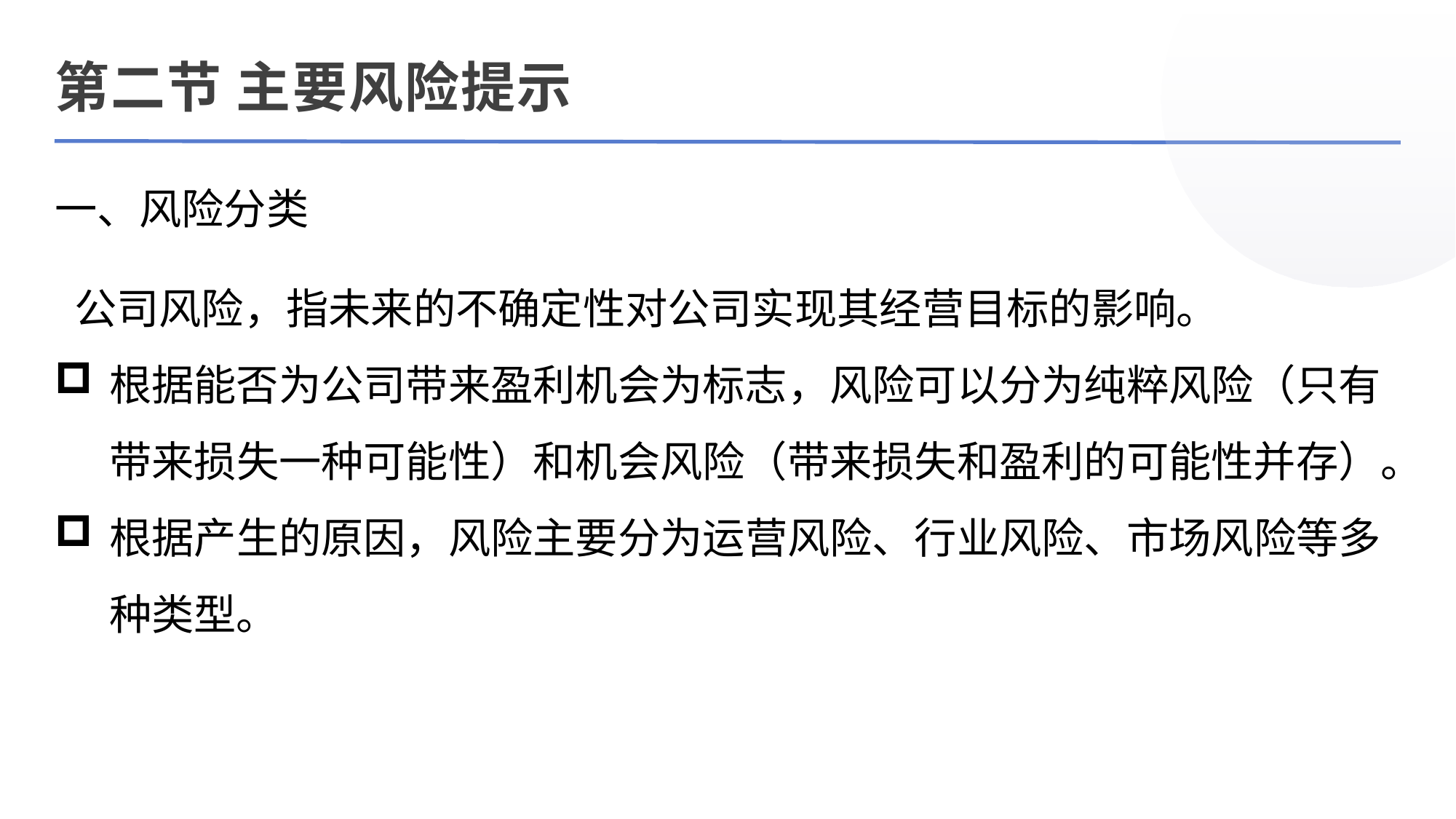

第二节 主要风险提示
一、风险分类
 公司风险，指未来的不确定性对公司实现其经营目标的影响。
根据能否为公司带来盈利机会为标志，风险可以分为纯粹风险（只有带来损失一种可能性）和机会风险（带来损失和盈利的可能性并存）。
根据产生的原因，风险主要分为运营风险、行业风险、市场风险等多种类型。
9